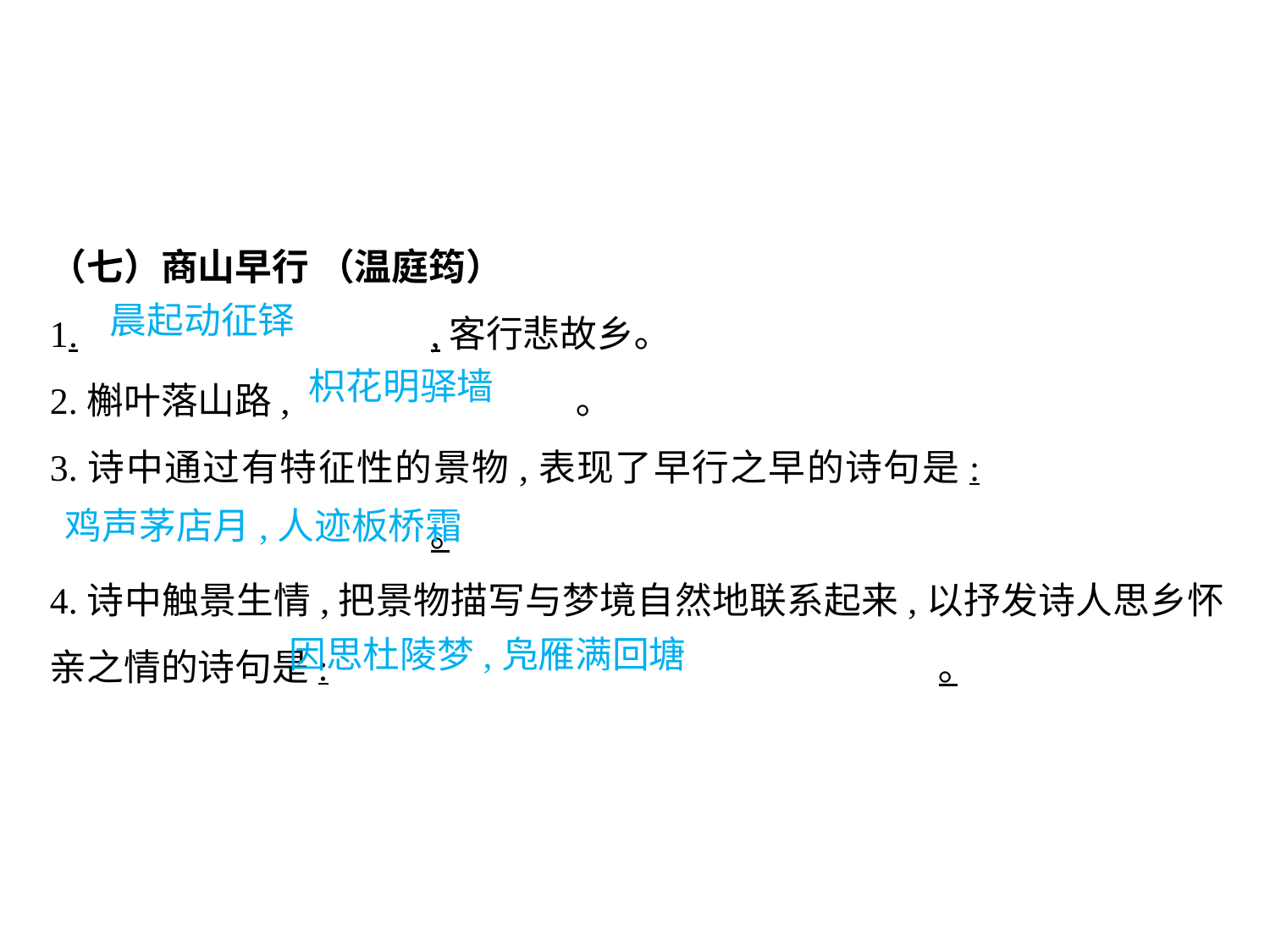

（七）商山早行 （温庭筠）
1.			,客行悲故乡｡
2.槲叶落山路,			 ｡
3.诗中通过有特征性的景物,表现了早行之早的诗句是:					｡
4.诗中触景生情,把景物描写与梦境自然地联系起来,以抒发诗人思乡怀亲之情的诗句是:					｡
晨起动征铎
枳花明驿墙
									鸡声茅店月,人迹板桥霜
因思杜陵梦,凫雁满回塘